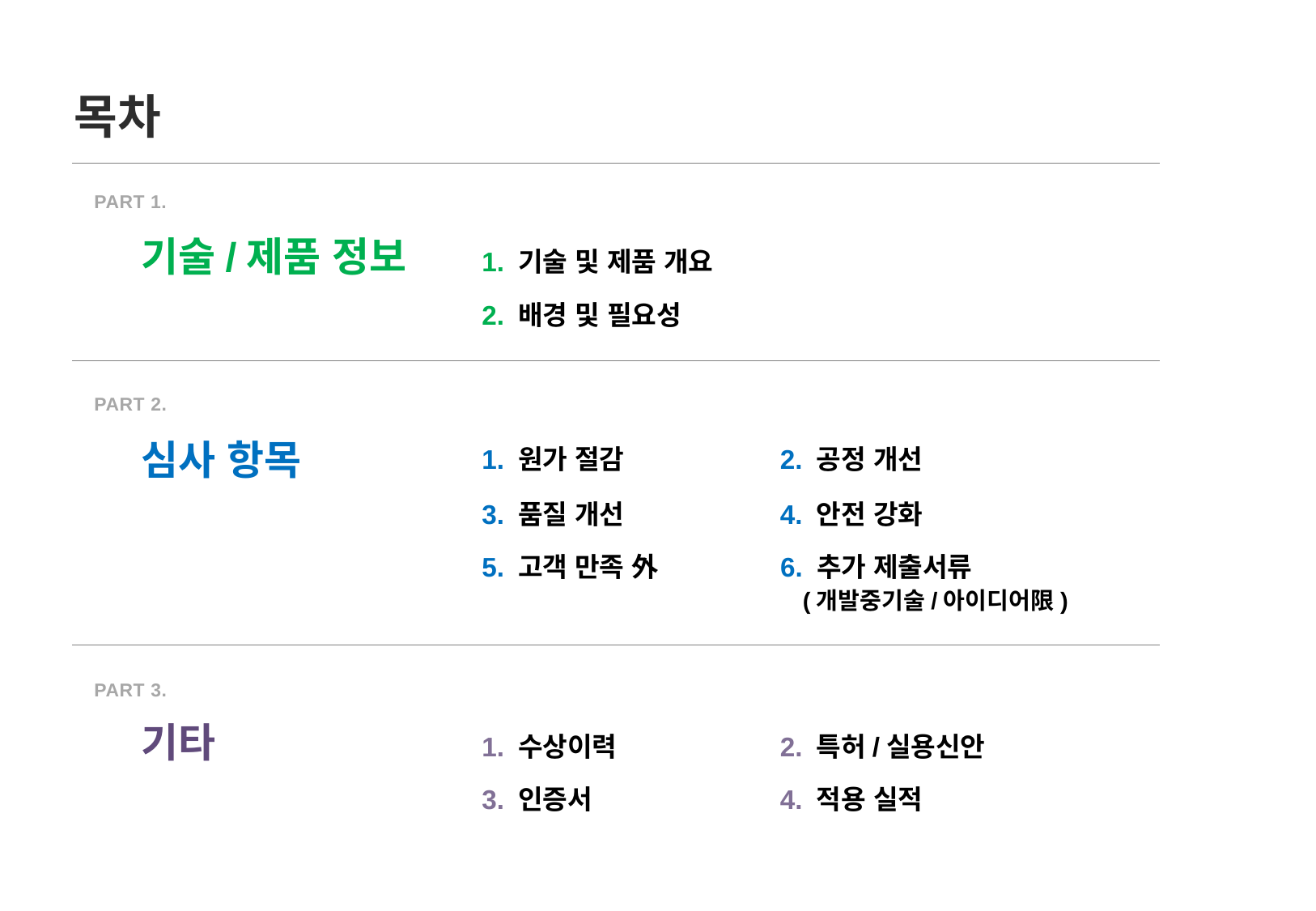

목차

Part 1.
1. 기술 및 제품 개요
기술/제품 정보
2. 배경 및 필요성

Part 2.
1. 원가 절감
2. 공정 개선
심사 항목
3. 품질 개선
4. 안전 강화
5. 고객 만족 外
6. 추가 제출서류
   (개발중기술/아이디어限)

Part 3.
1. 수상이력
2. 특허/실용신안
기타
3. 인증서
4. 적용 실적